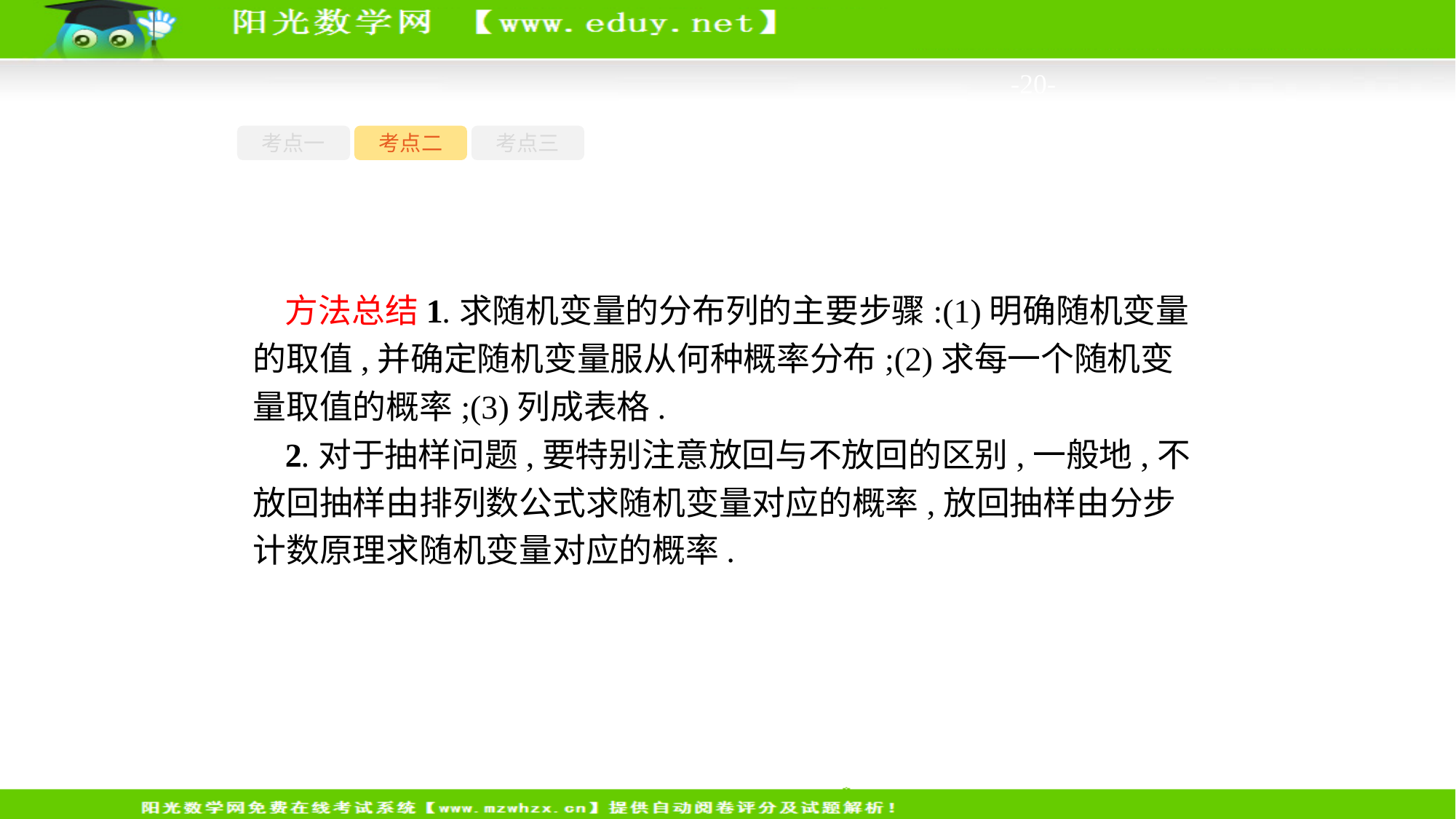

-20-
考点一
考点二
考点三
方法总结1.求随机变量的分布列的主要步骤:(1)明确随机变量的取值,并确定随机变量服从何种概率分布;(2)求每一个随机变量取值的概率;(3)列成表格.
2.对于抽样问题,要特别注意放回与不放回的区别,一般地,不放回抽样由排列数公式求随机变量对应的概率,放回抽样由分步计数原理求随机变量对应的概率.